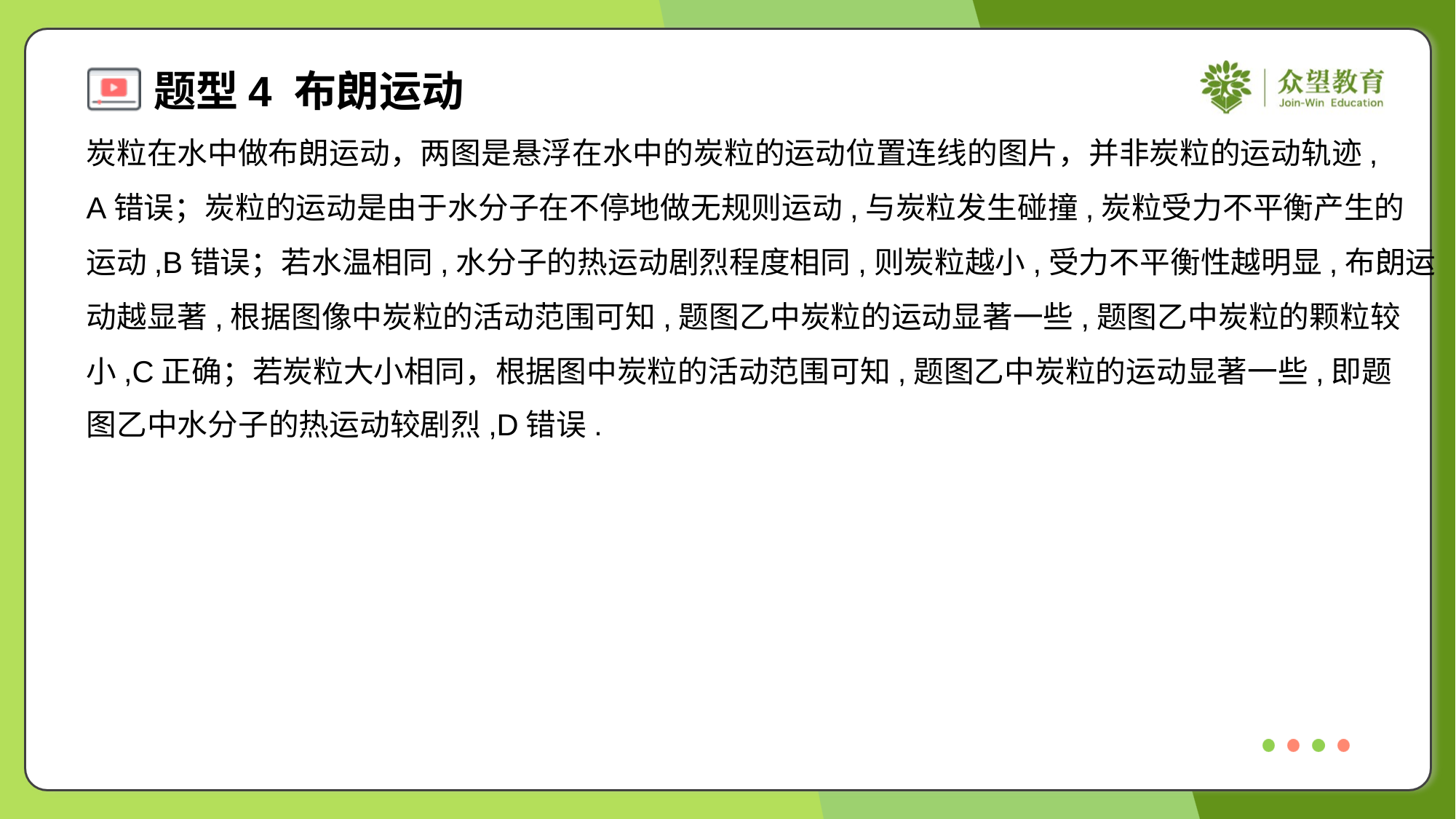

炭粒在水中做布朗运动，两图是悬浮在水中的炭粒的运动位置连线的图片，并非炭粒的运动轨迹,
A错误；炭粒的运动是由于水分子在不停地做无规则运动,与炭粒发生碰撞,炭粒受力不平衡产生的
运动,B错误；若水温相同,水分子的热运动剧烈程度相同,则炭粒越小,受力不平衡性越明显,布朗运
动越显著,根据图像中炭粒的活动范围可知,题图乙中炭粒的运动显著一些,题图乙中炭粒的颗粒较
小,C正确；若炭粒大小相同，根据图中炭粒的活动范围可知,题图乙中炭粒的运动显著一些,即题
图乙中水分子的热运动较剧烈,D错误.